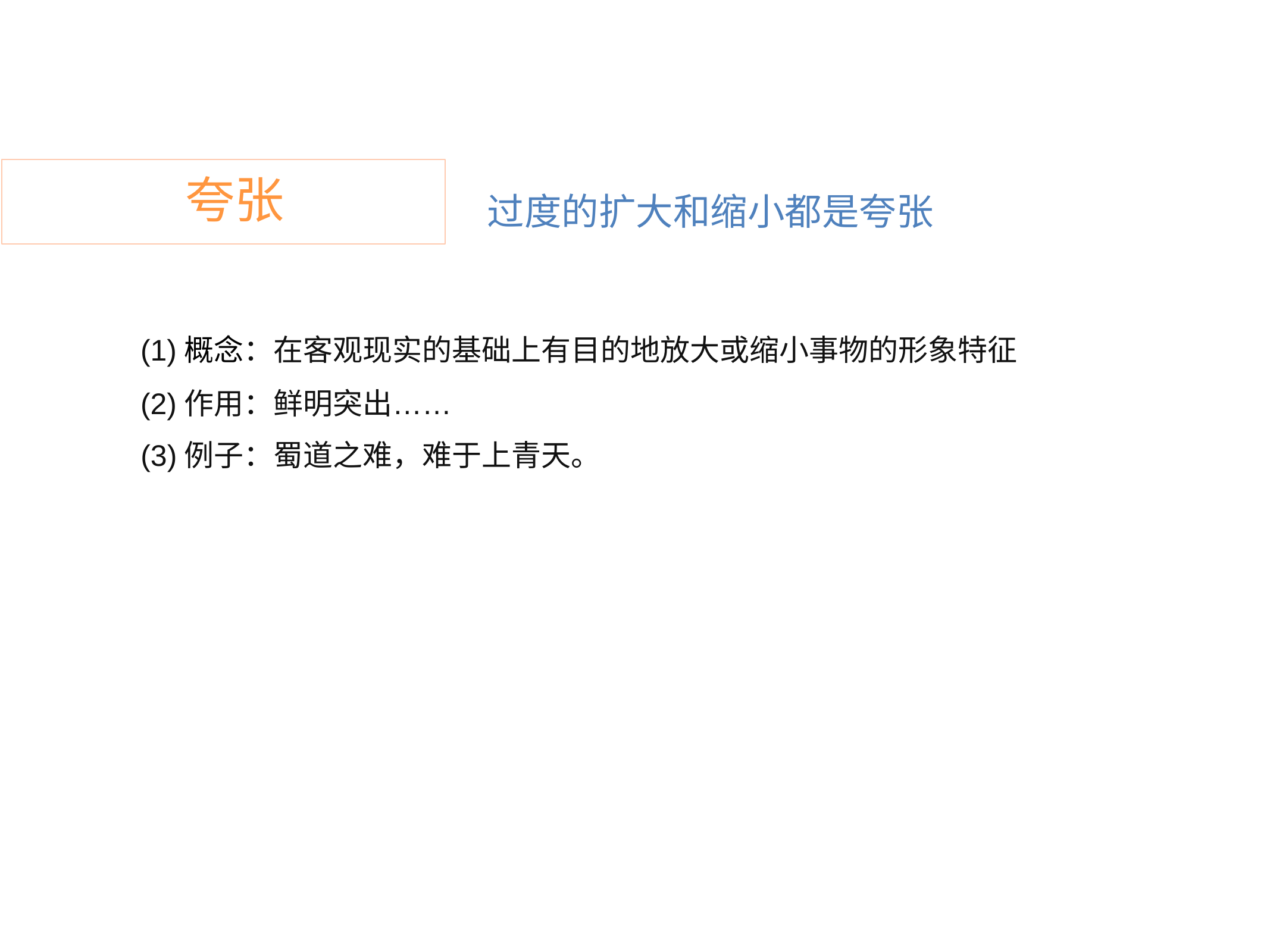

夸张

过度的扩大和缩小都是夸张
(1)概念：在客观现实的基础上有目的地放大或缩小事物的形象特征

(2)作用：鲜明突出……
(3)例子：蜀道之难，难于上青天。